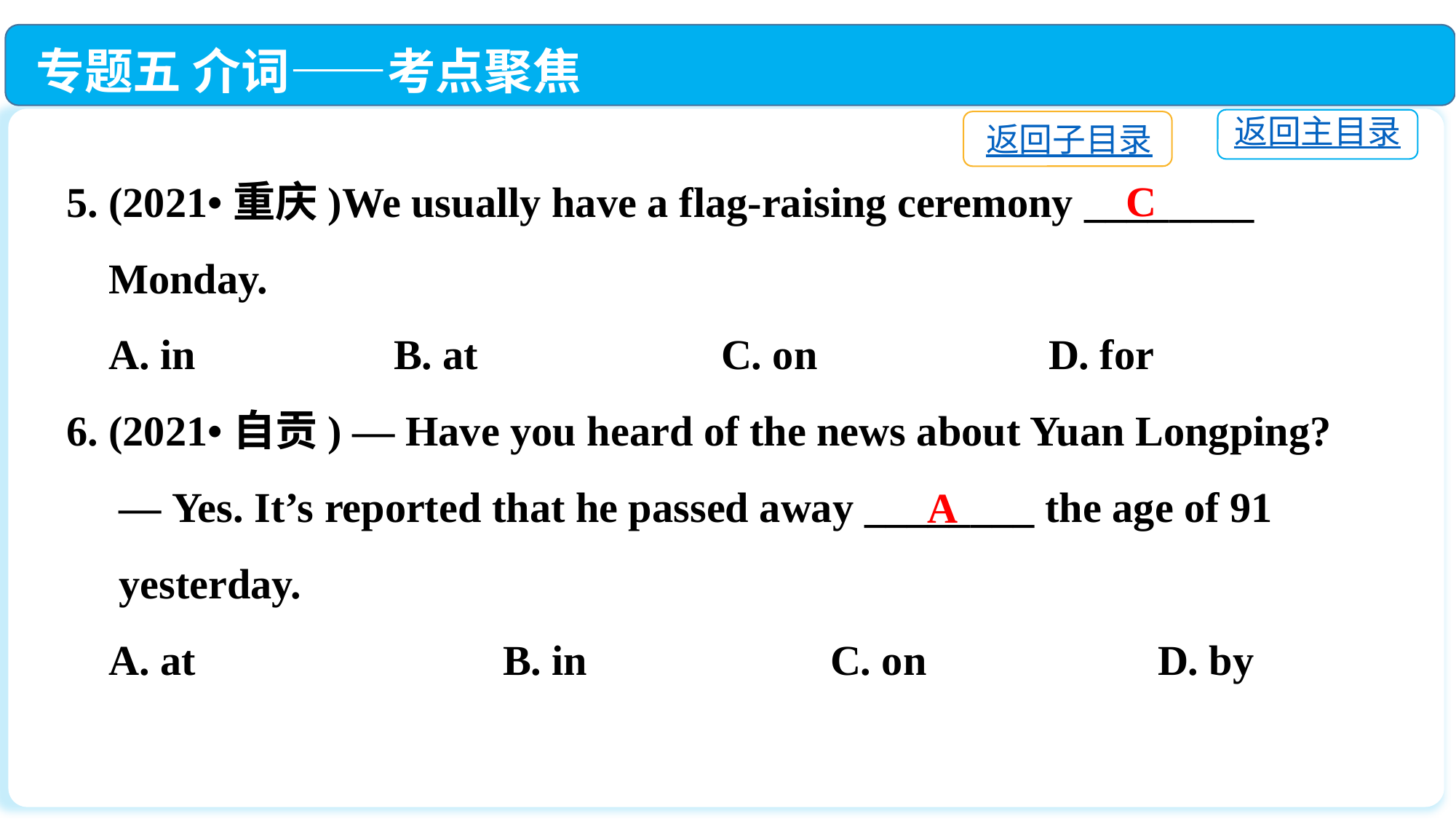

专题五 介词——考点聚焦

返回主目录

返回子目录
5. (2021•重庆)We usually have a flag-raising ceremony ________
    Monday.
    A. in		B. at			C. on			D. for
6. (2021•自贡) — Have you heard of the news about Yuan Longping?
     — Yes. It’s reported that he passed away ________ the age of 91
     yesterday.
    A. at　　		B. in　 		C. on　　		D. by
C
A